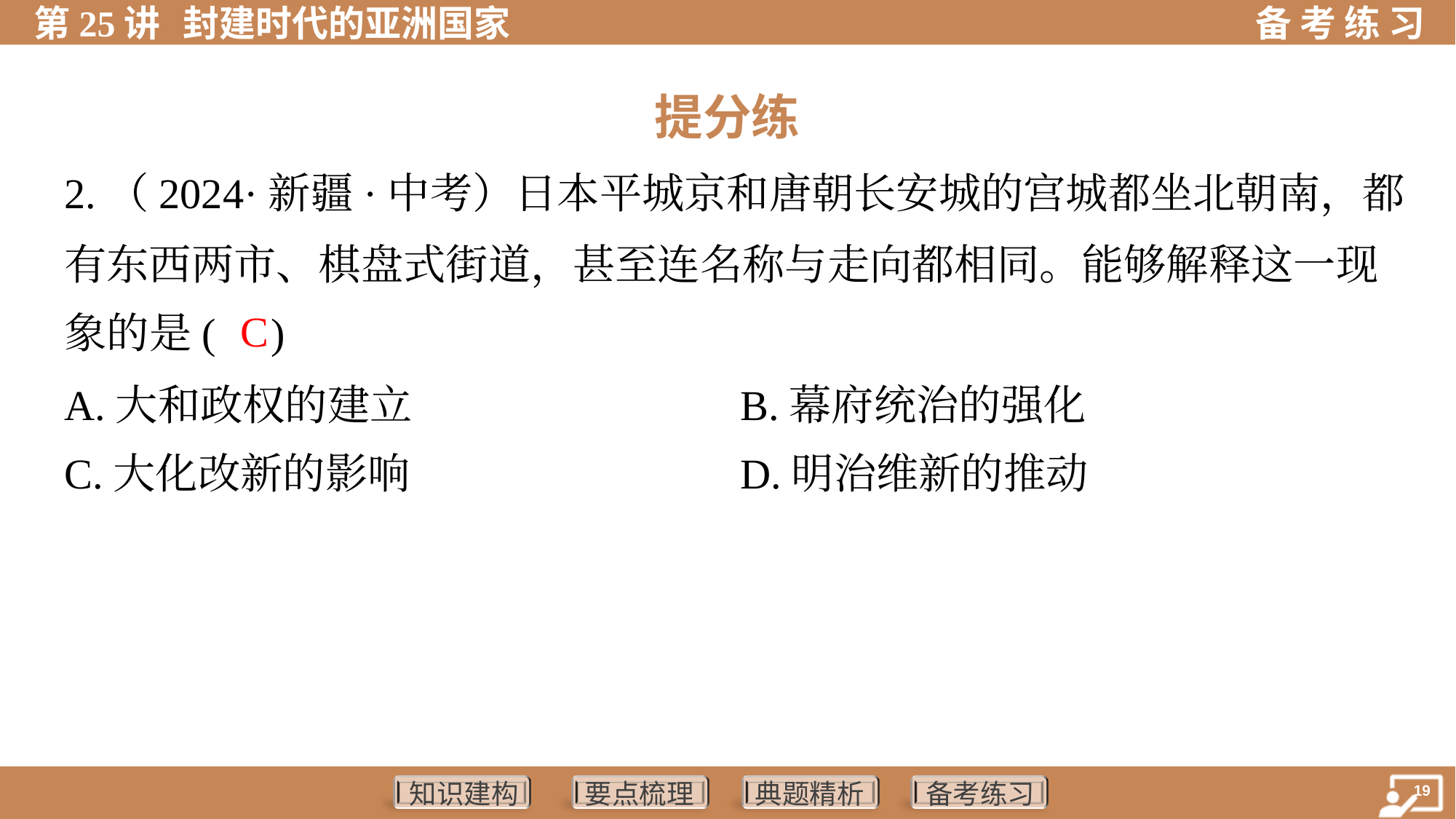

提分练
2.（2024·新疆·中考）日本平城京和唐朝长安城的宫城都坐北朝南，都
有东西两市、棋盘式街道，甚至连名称与走向都相同。能够解释这一现
象的是(     )
C
A.大和政权的建立	B.幕府统治的强化
C.大化改新的影响	D.明治维新的推动